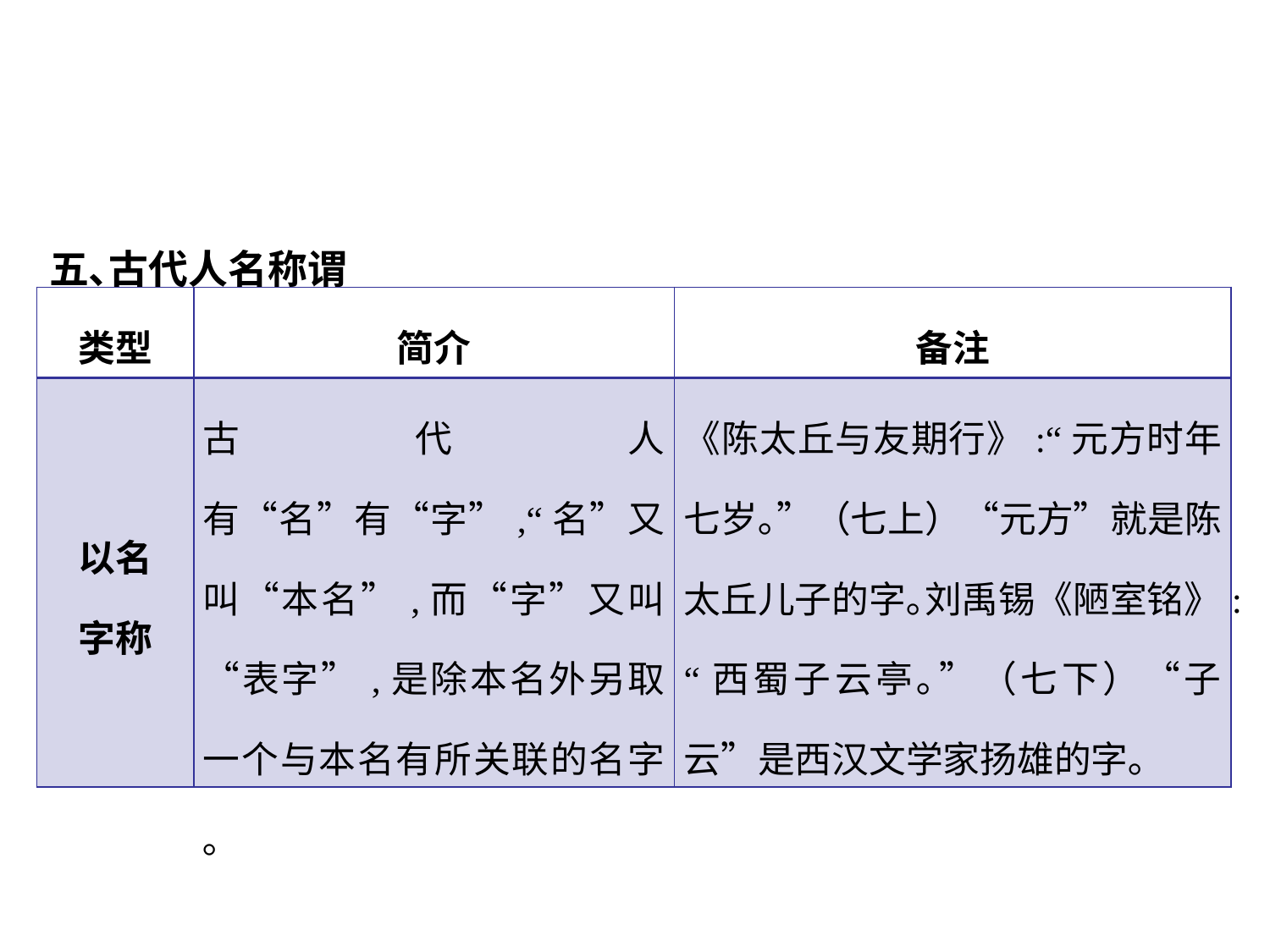

五､古代人名称谓
| 类型 | 简介 | 备注 |
| --- | --- | --- |
| 以名 字称 | 古代人有“名”有“字”,“名”又叫“本名”,而“字”又叫“表字”,是除本名外另取一个与本名有所关联的名字｡ | 《陈太丘与友期行》:“元方时年七岁｡”（七上）“元方”就是陈太丘儿子的字｡刘禹锡《陋室铭》:“西蜀子云亭｡”（七下）“子云”是西汉文学家扬雄的字｡ |